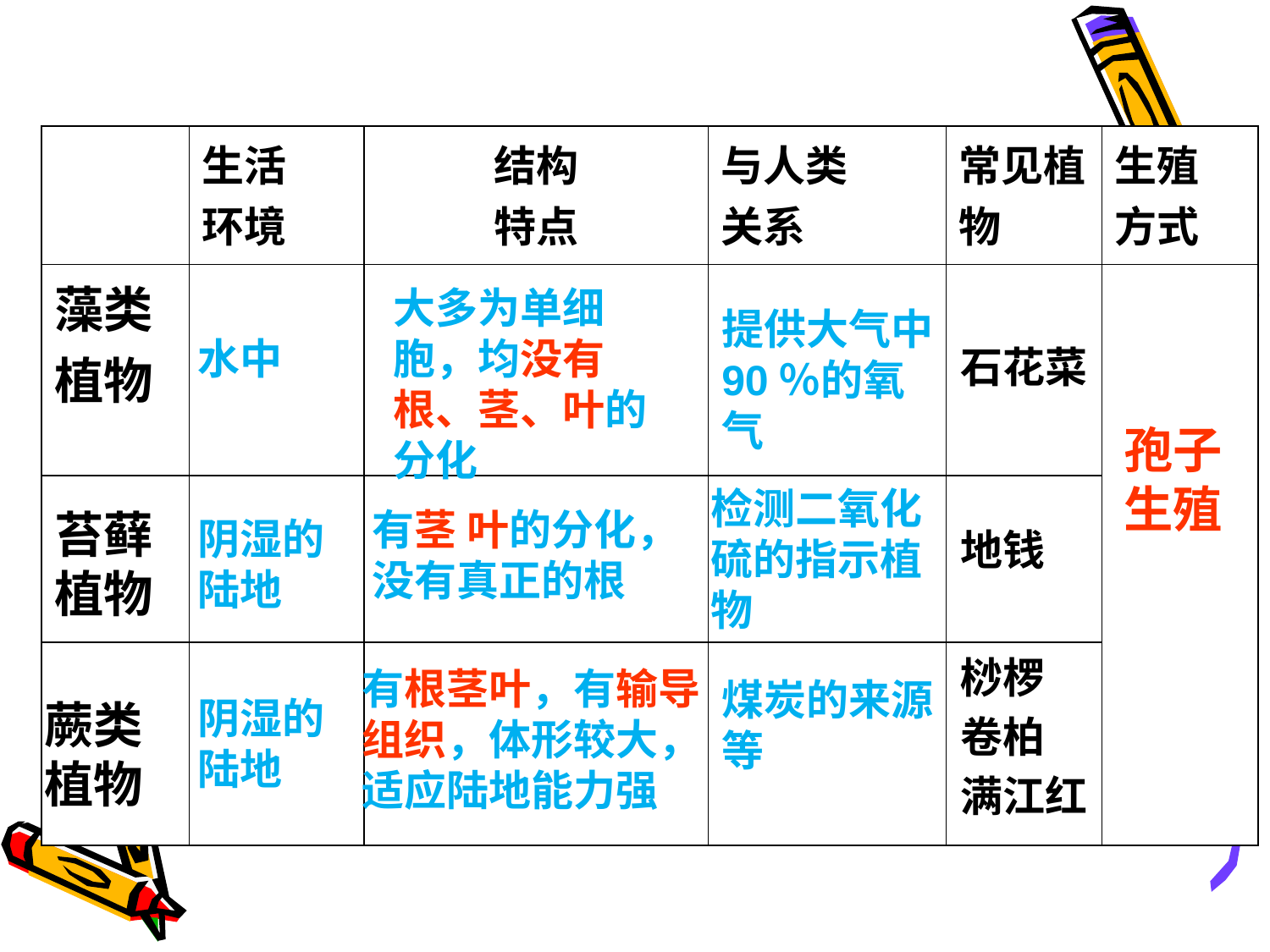

|  | 生活 环境 | 结构 特点 | 与人类 关系 | 常见植物 | 生殖 方式 |
| --- | --- | --- | --- | --- | --- |
| 藻类 植物 |  |  |  |  |  |
|  |  |  |  |  |  |
|  |  |  |  |  |  |

石花菜
大多为单细胞，均没有根、茎、叶的分化
提供大气中90％的氧气
水中
孢子生殖
检测二氧化硫的指示植物
苔藓植物
有茎 叶的分化，没有真正的根
阴湿的陆地
地钱

桫椤
卷柏
满江红
有根茎叶，有输导组织，体形较大，适应陆地能力强
煤炭的来源等
阴湿的陆地
蕨类植物